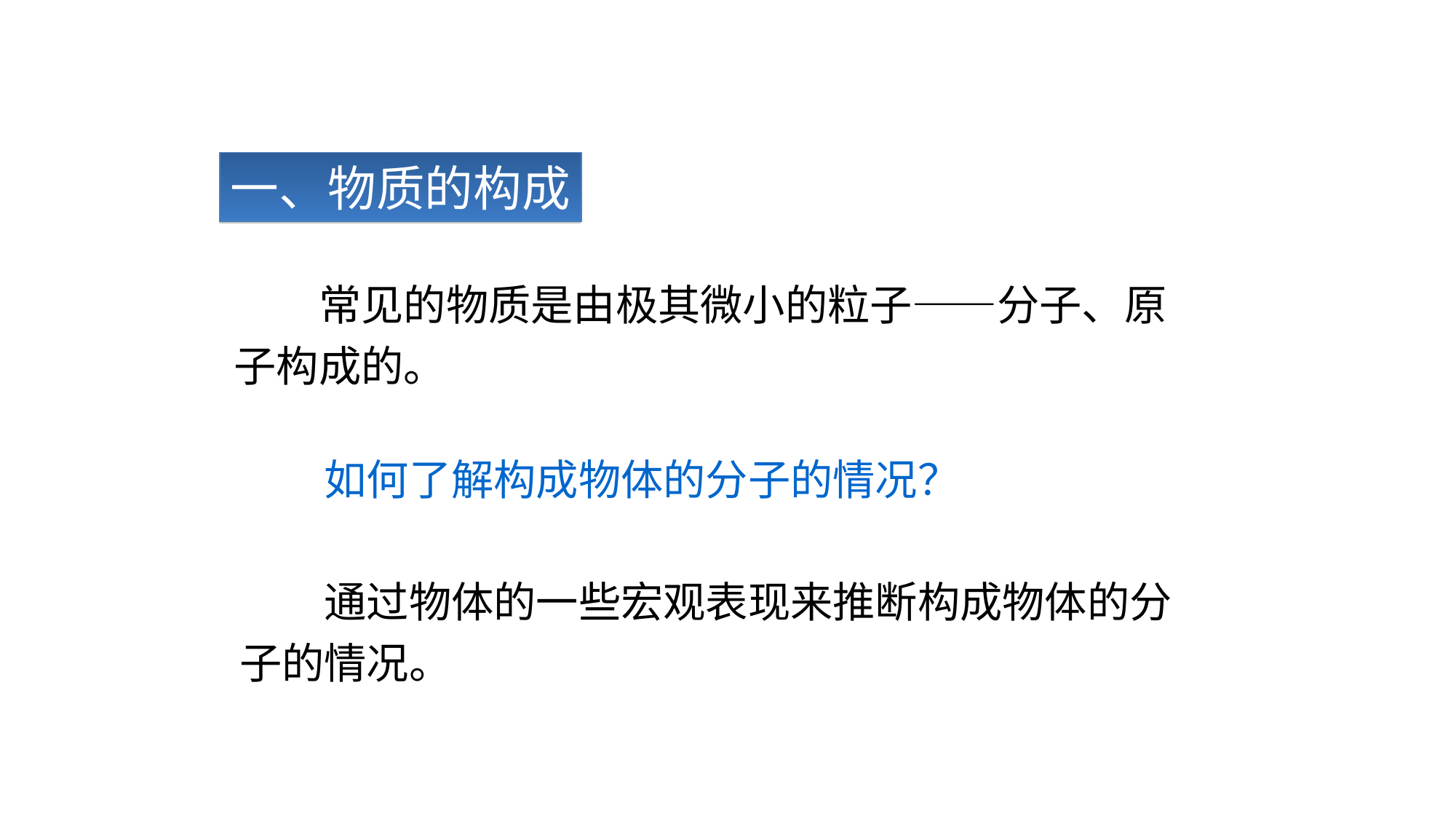

一、物质的构成
　　常见的物质是由极其微小的粒子——分子、原子构成的。
　　如何了解构成物体的分子的情况？

　　通过物体的一些宏观表现来推断构成物体的分子的情况。